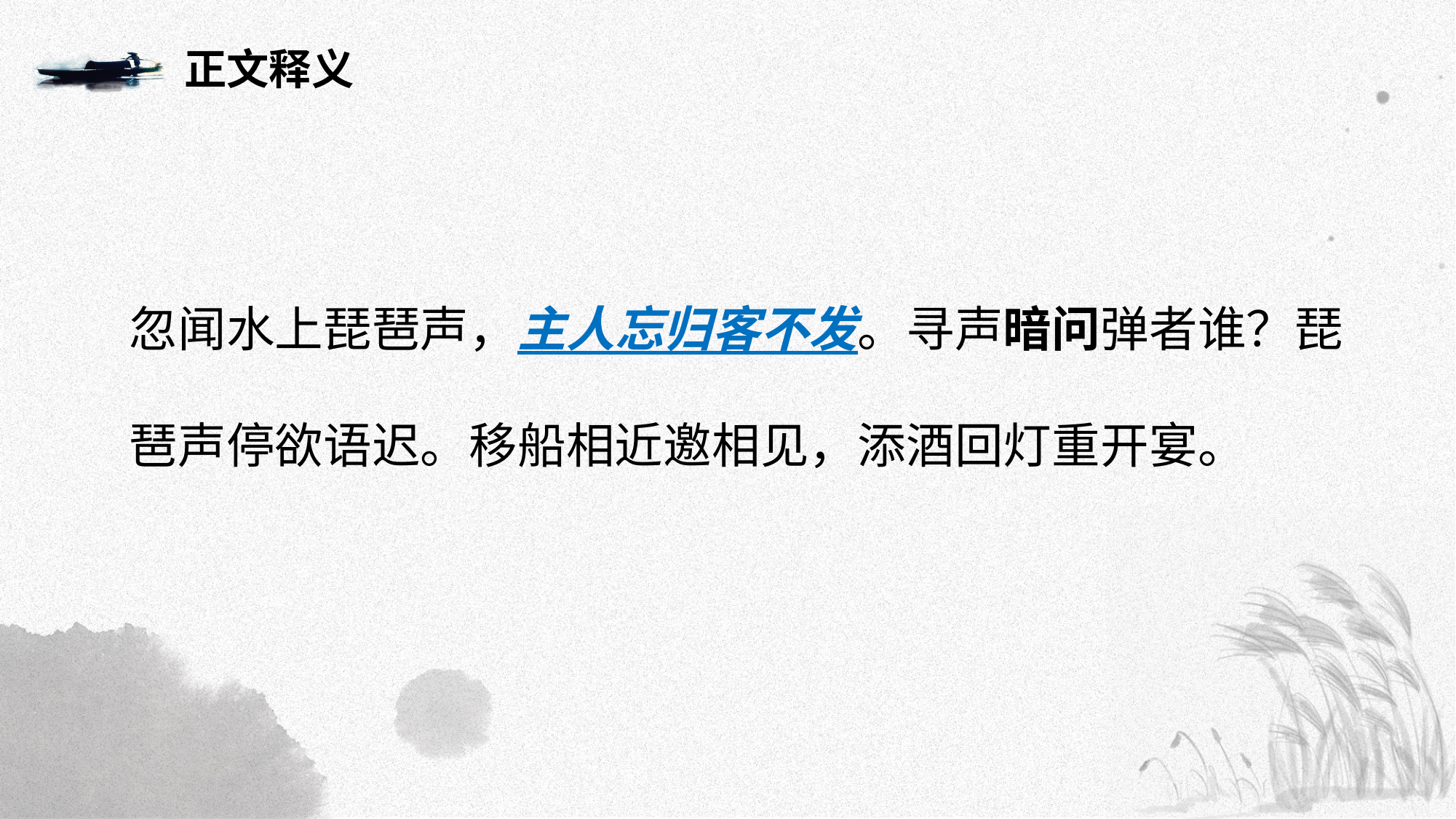

正文释义
忽闻水上琵琶声，主人忘归客不发。寻声暗问弹者谁？琵琶声停欲语迟。移船相近邀相见，添酒回灯重开宴。